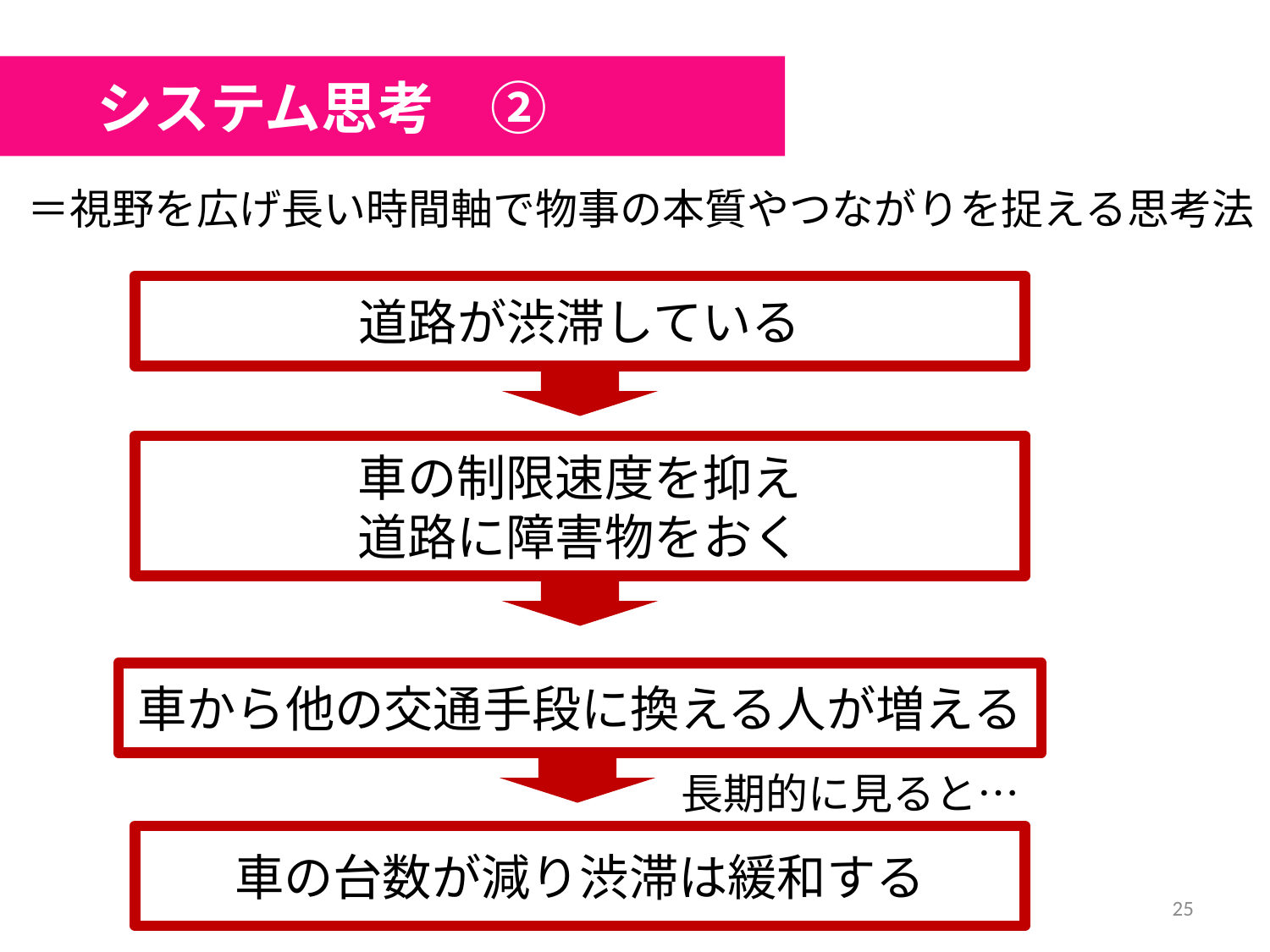

システム思考　②
＝視野を広げ長い時間軸で物事の本質やつながりを捉える思考法
道路が渋滞している

車の制限速度を抑え
道路に障害物をおく

車から他の交通手段に換える人が増える

長期的に見ると…
車の台数が減り渋滞は緩和する
25